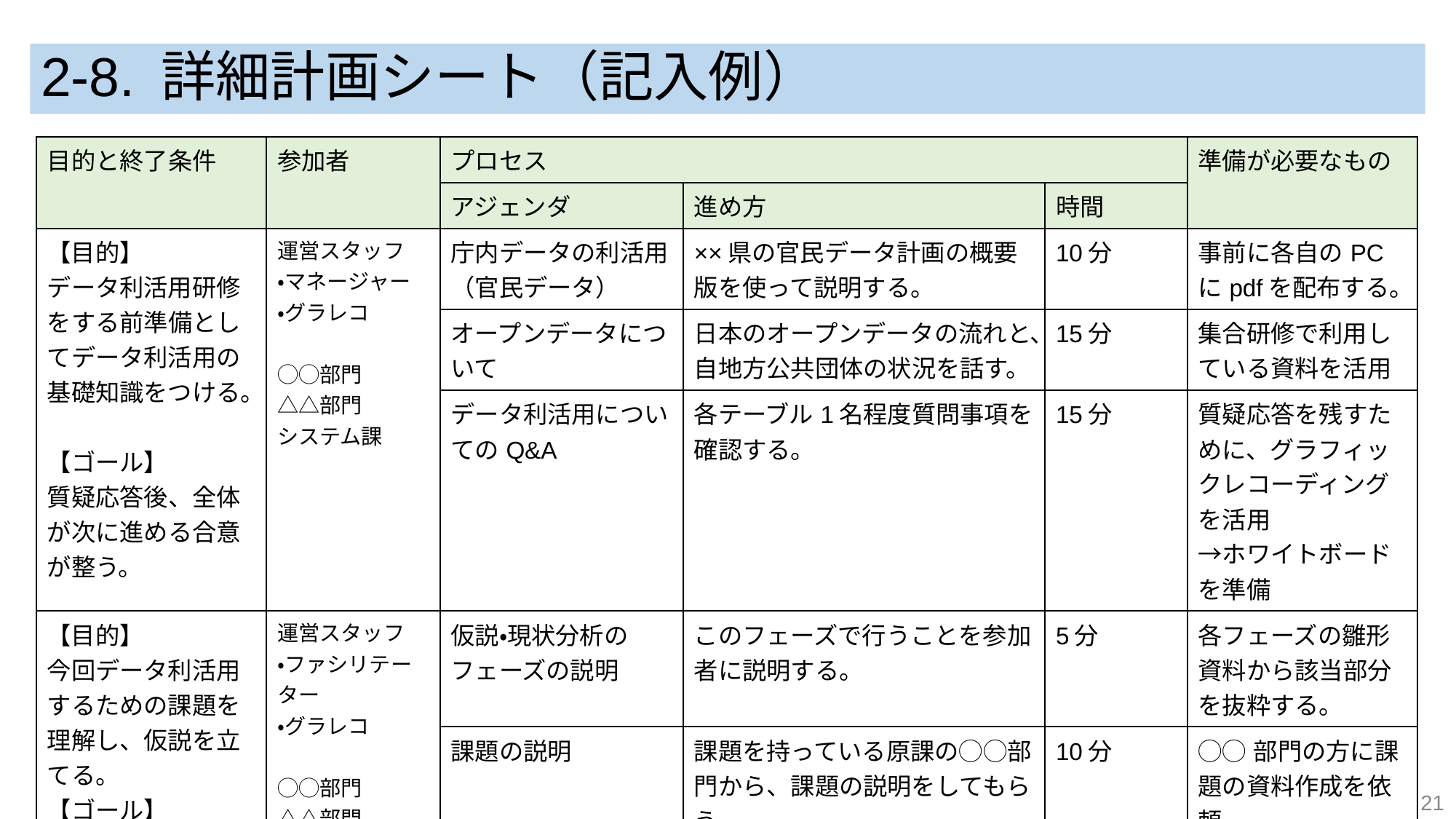

# 2-8. 詳細計画シート（記入例）
| 目的と終了条件 | 参加者 | プロセス |  |  | 準備が必要なもの |
| --- | --- | --- | --- | --- | --- |
|  |  | アジェンダ | 進め方 | 時間 |  |
| 【目的】 データ利活用研修をする前準備としてデータ利活用の基礎知識をつける。 【ゴール】 質疑応答後、全体が次に進める合意が整う。 | 運営スタッフ ・マネージャー ・グラレコ ◯◯部門 △△部門 システム課 | 庁内データの利活用 （官民データ） | ××県の官民データ計画の概要版を使って説明する。 | 10分 | 事前に各自のPCにpdfを配布する。 |
|  |  | オープンデータについて | 日本のオープンデータの流れと、自地方公共団体の状況を話す。 | 15分 | 集合研修で利用している資料を活用 |
|  |  | データ利活用についてのQ&A | 各テーブル1名程度質問事項を確認する。 | 15分 | 質疑応答を残すために、グラフィックレコーディングを活用 →ホワイトボードを準備 |
| 【目的】 今回データ利活用するための課題を理解し、仮説を立てる。 【ゴール】 仮説を出し切る。 | 運営スタッフ ・ファシリテーター ・グラレコ ◯◯部門 △△部門 システム課 | 仮説・現状分析のフェーズの説明 | このフェーズで行うことを参加者に説明する。 | 5分 | 各フェーズの雛形資料から該当部分を抜粋する。 |
|  |  | 課題の説明 | 課題を持っている原課の◯◯部門から、課題の説明をしてもらう。 | 10分 | ◯◯部門の方に課題の資料作成を依頼 |
21